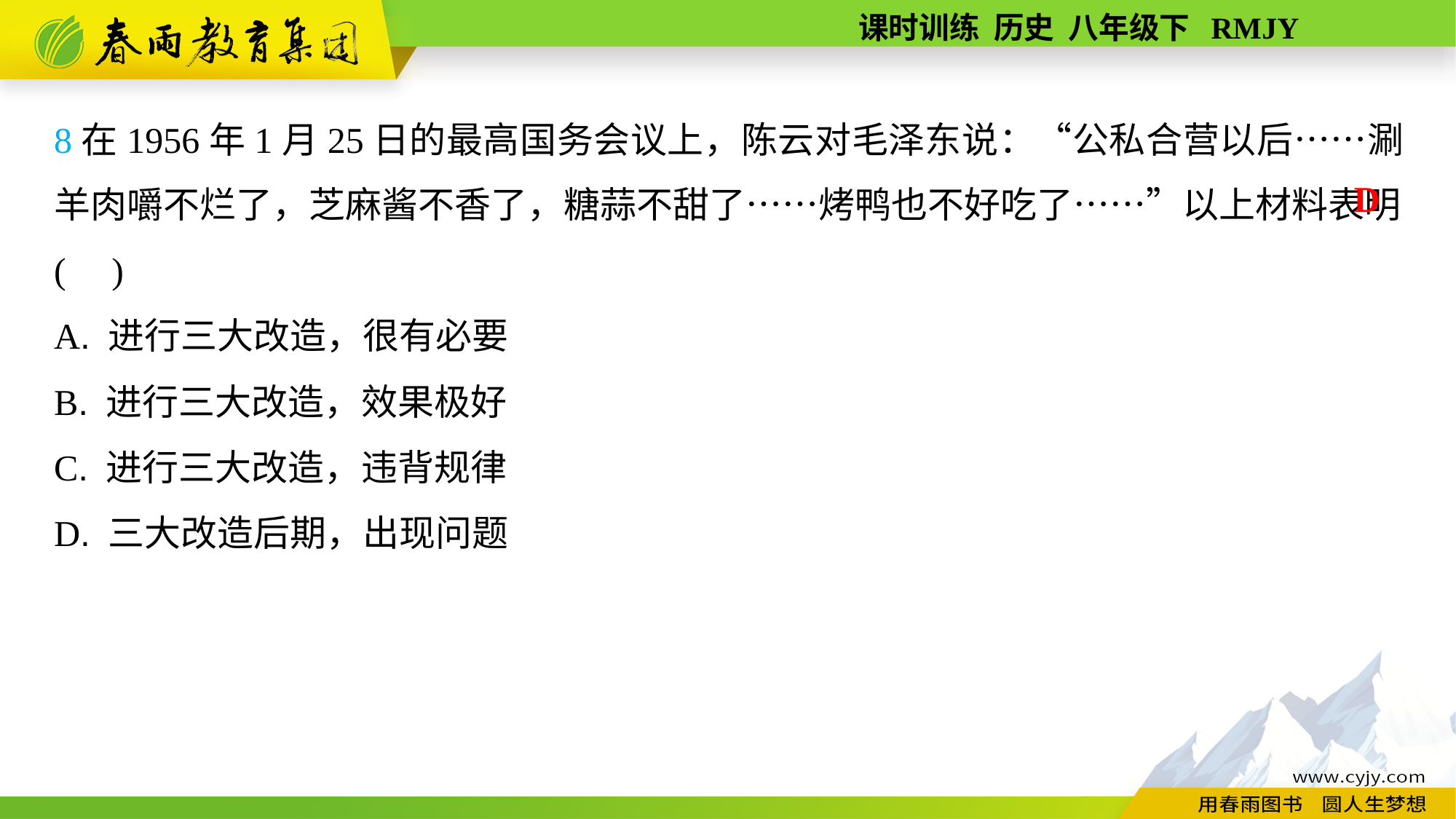

8在1956年1月25日的最高国务会议上，陈云对毛泽东说：“公私合营以后……涮羊肉嚼不烂了，芝麻酱不香了，糖蒜不甜了……烤鸭也不好吃了……”以上材料表明(     )
A. 进行三大改造，很有必要
B. 进行三大改造，效果极好
C. 进行三大改造，违背规律
D. 三大改造后期，出现问题
D